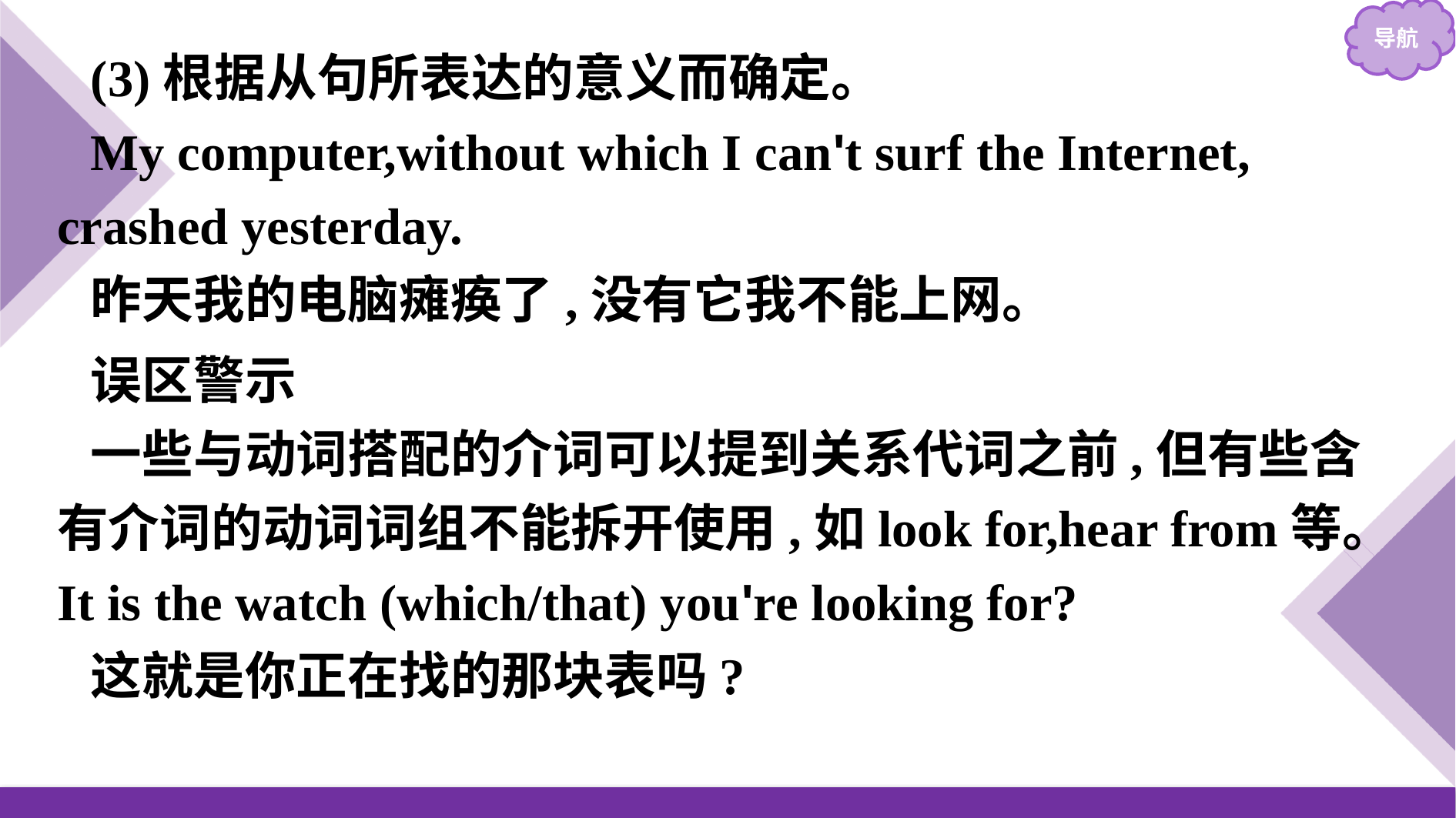

(3)根据从句所表达的意义而确定。
My computer,without which I can't surf the Internet, crashed yesterday.
昨天我的电脑瘫痪了,没有它我不能上网。
误区警示
一些与动词搭配的介词可以提到关系代词之前,但有些含有介词的动词词组不能拆开使用,如look for,hear from等。
It is the watch (which/that) you're looking for?
这就是你正在找的那块表吗?